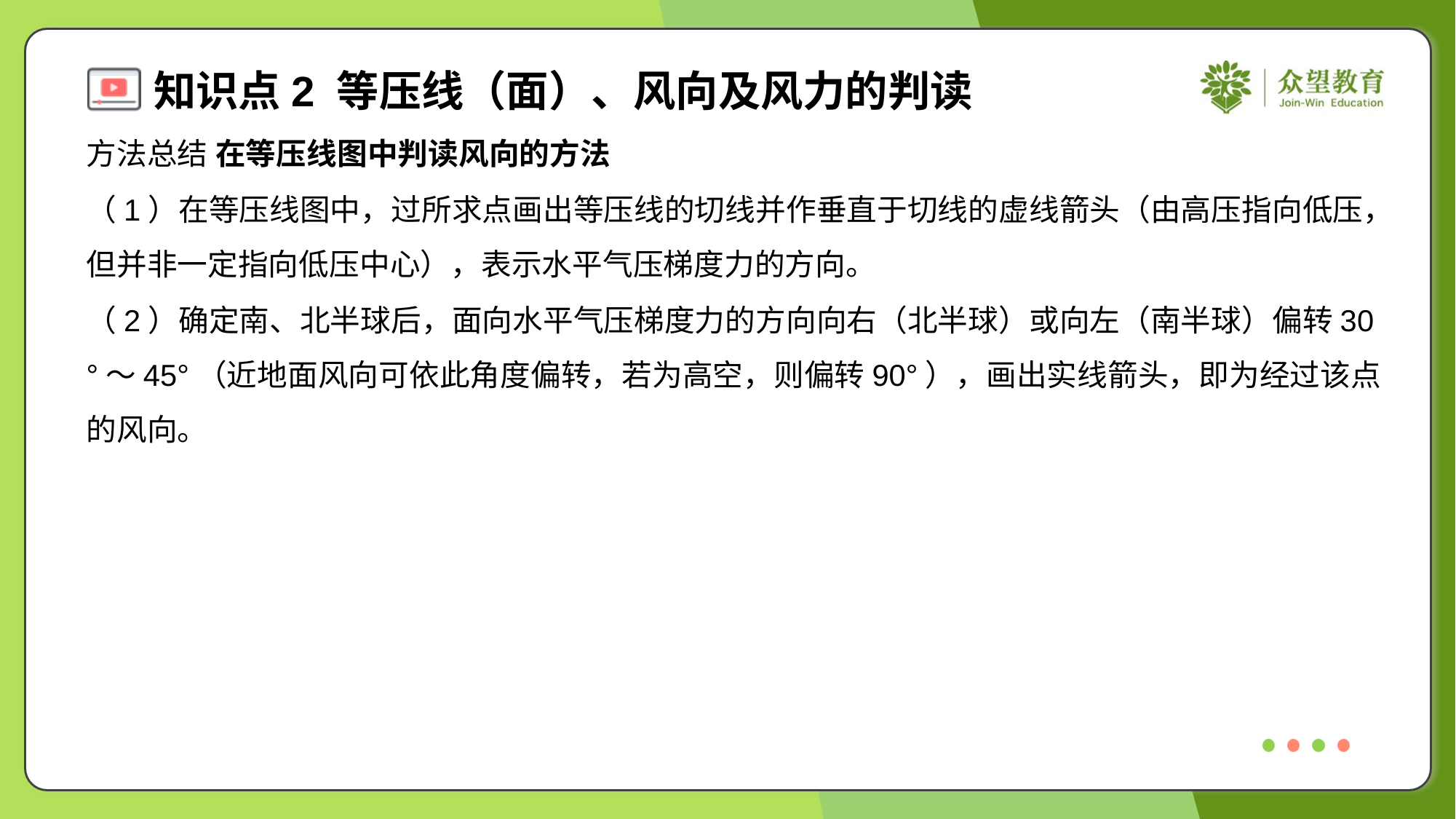

方法总结 在等压线图中判读风向的方法
（1）在等压线图中，过所求点画出等压线的切线并作垂直于切线的虚线箭头（由高压指向低压，
但并非一定指向低压中心），表示水平气压梯度力的方向。
（2）确定南、北半球后，面向水平气压梯度力的方向向右（北半球）或向左（南半球）偏转30
°～45°（近地面风向可依此角度偏转，若为高空，则偏转90°），画出实线箭头，即为经过该点
的风向。